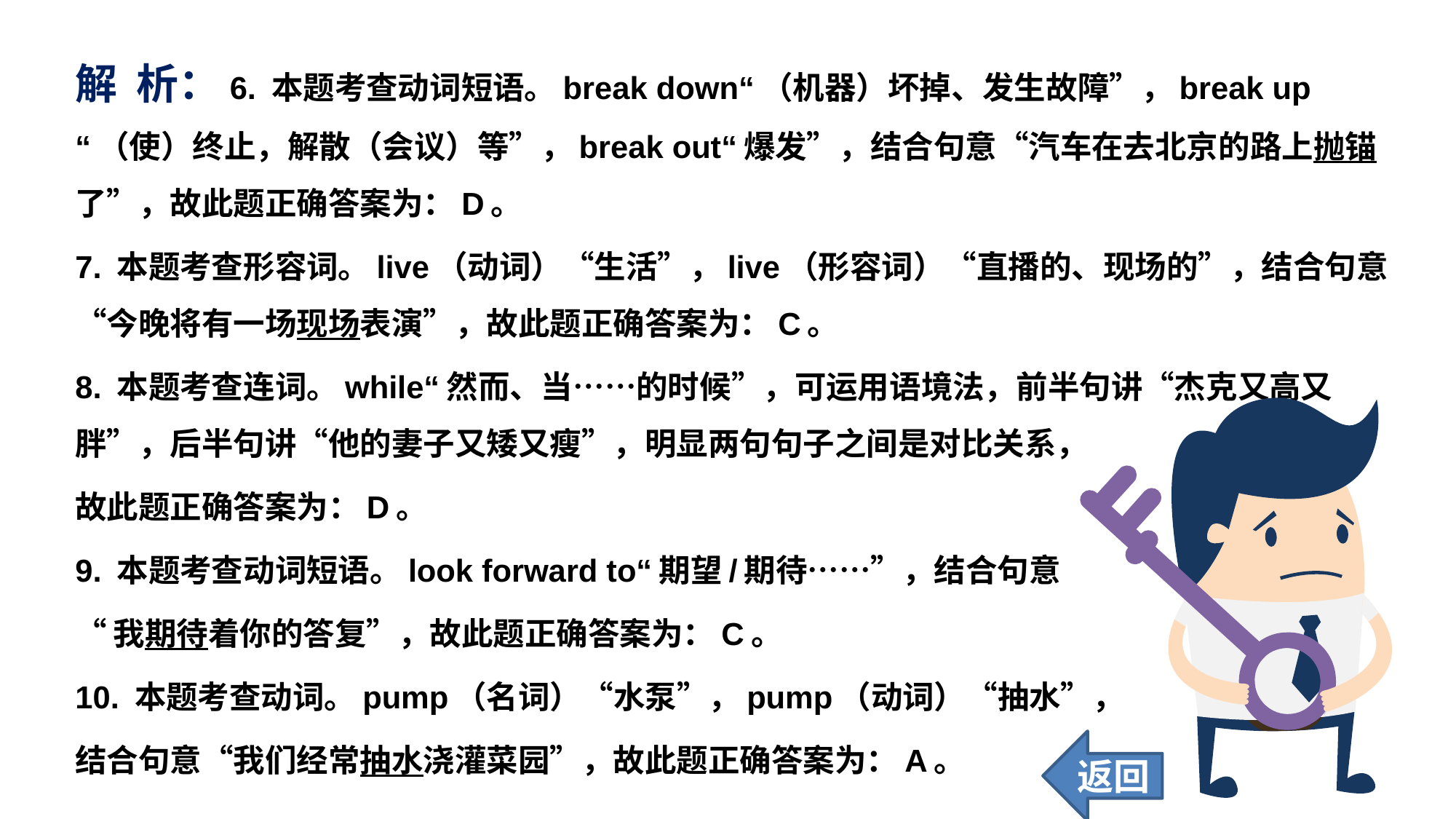

解  析：6. 本题考查动词短语。break down“（机器）坏掉、发生故障”，break up“（使）终止，解散（会议）等”，break out“爆发”，结合句意“汽车在去北京的路上抛锚了”，故此题正确答案为：D。
7. 本题考查形容词。live（动词）“生活”，live（形容词）“直播的、现场的”，结合句意“今晚将有一场现场表演”，故此题正确答案为：C。
8. 本题考查连词。while“然而、当……的时候”，可运用语境法，前半句讲“杰克又高又胖”，后半句讲“他的妻子又矮又瘦”，明显两句句子之间是对比关系，
故此题正确答案为：D。
9. 本题考查动词短语。look forward to“期望/期待……”，结合句意
“我期待着你的答复”，故此题正确答案为：C。
10. 本题考查动词。pump（名词）“水泵”，pump（动词）“抽水”，
结合句意“我们经常抽水浇灌菜园”，故此题正确答案为：A。

返回
38